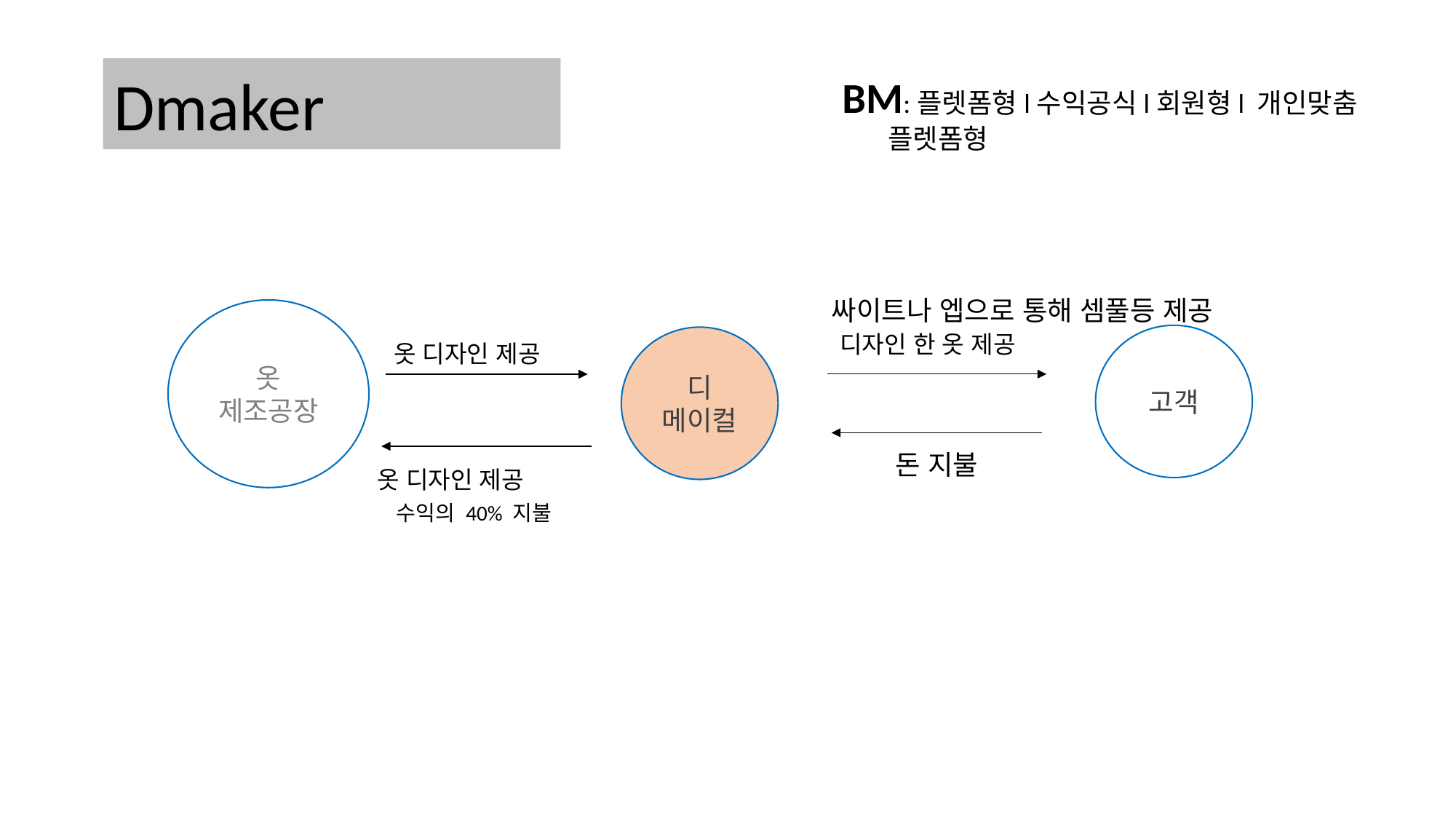

Dmaker
BM:플렛폼형l수익공식l회원형l 개인맞춤       플렛폼형
싸이트나 엡으로 통해 셈풀등 제공
옷 제조공장
디자인 한 옷 제공
고객
디 메이컬
옷 디자인 제공
돈 지불
옷 디자인 제공
수익의 40% 지불